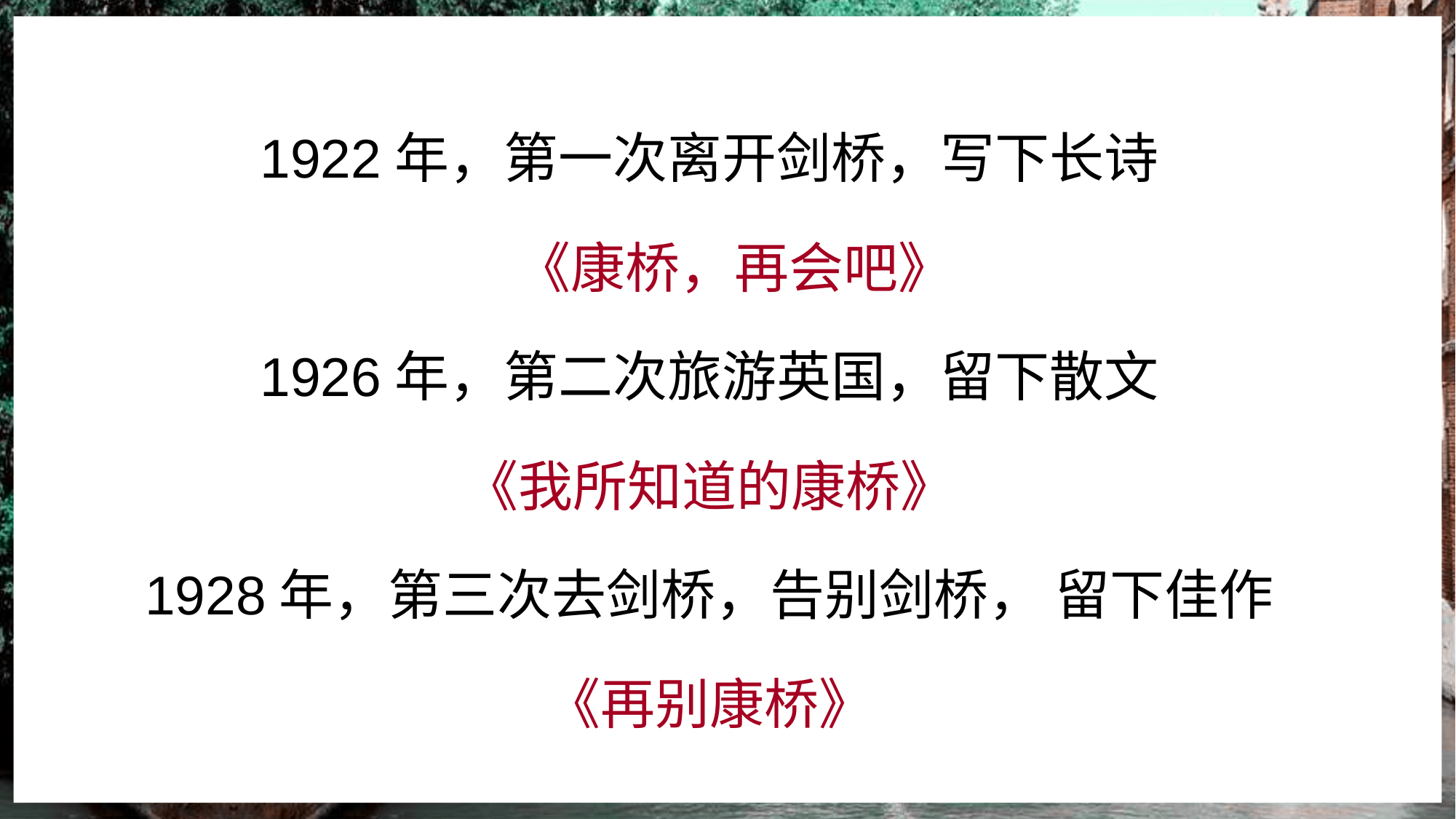

1922年，第一次离开剑桥，写下长诗
   《康桥，再会吧》
1926年，第二次旅游英国，留下散文
《我所知道的康桥》
1928年，第三次去剑桥，告别剑桥， 留下佳作
《再别康桥》